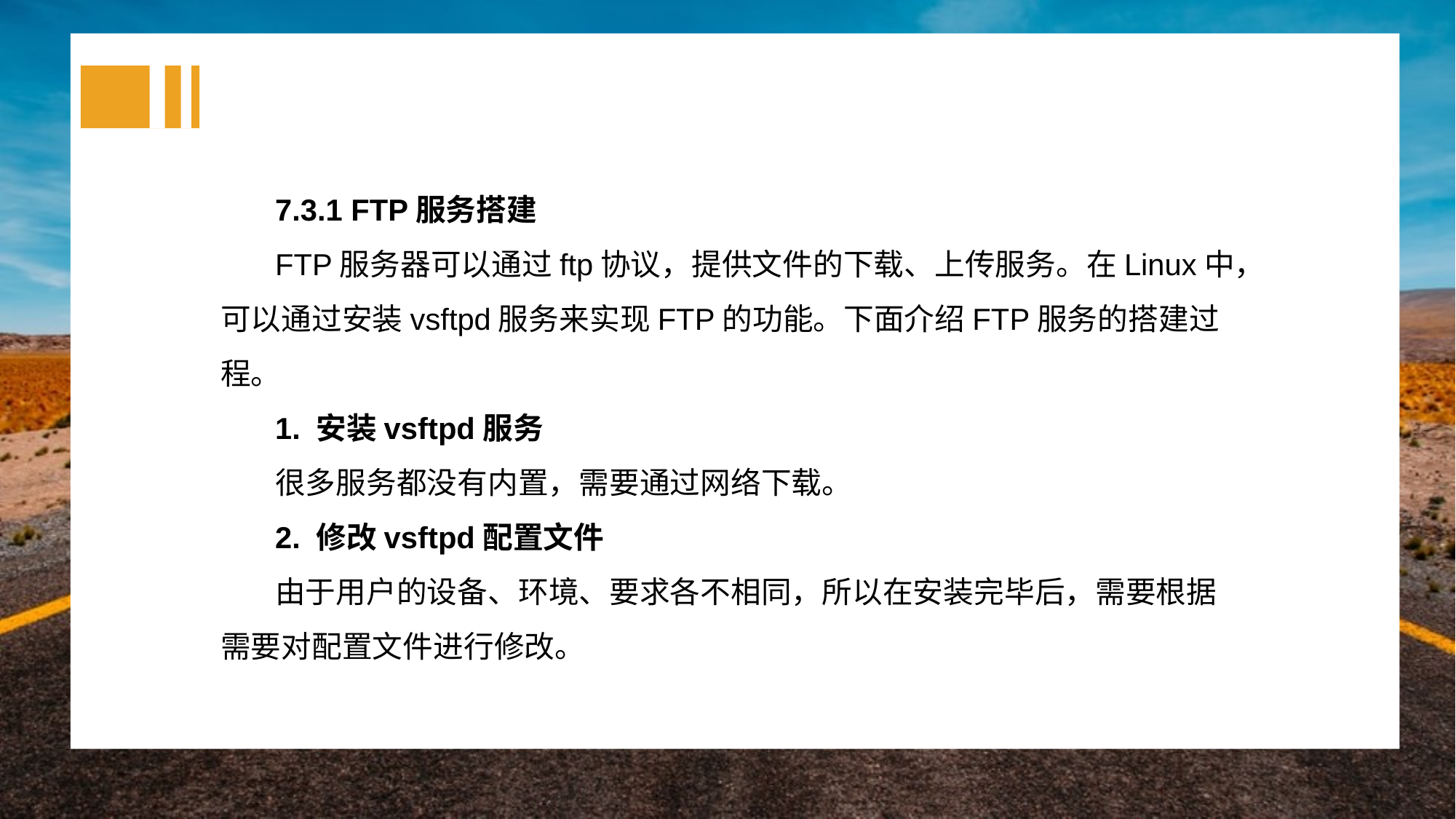

7.3.1 FTP服务搭建
FTP服务器可以通过ftp协议，提供文件的下载、上传服务。在Linux中，可以通过安装vsftpd服务来实现FTP的功能。下面介绍FTP服务的搭建过程。
1. 安装vsftpd服务
很多服务都没有内置，需要通过网络下载。
2. 修改vsftpd配置文件
由于用户的设备、环境、要求各不相同，所以在安装完毕后，需要根据需要对配置文件进行修改。